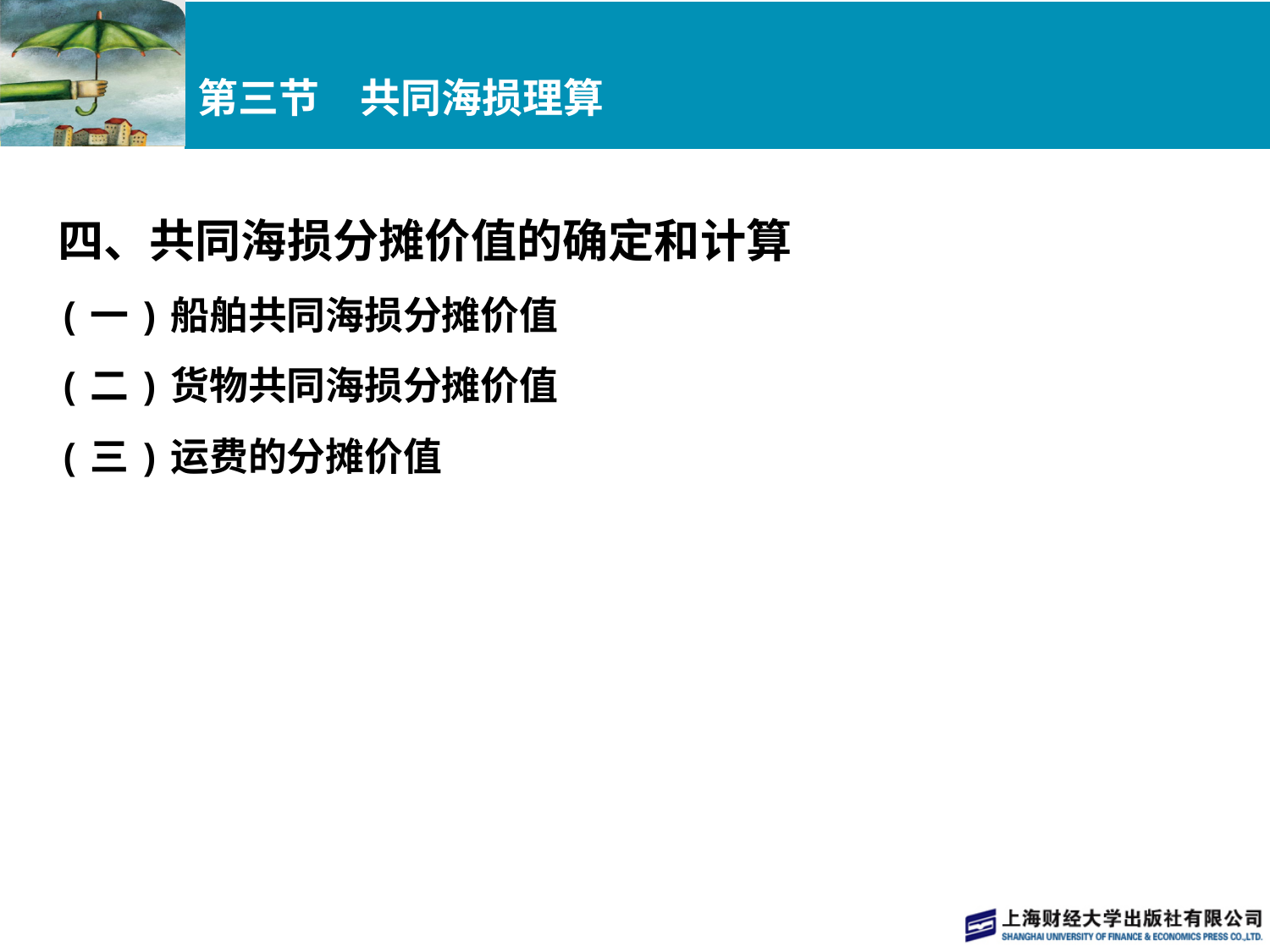

# 第三节　共同海损理算
四、共同海损分摊价值的确定和计算
(一)船舶共同海损分摊价值
(二)货物共同海损分摊价值
(三)运费的分摊价值